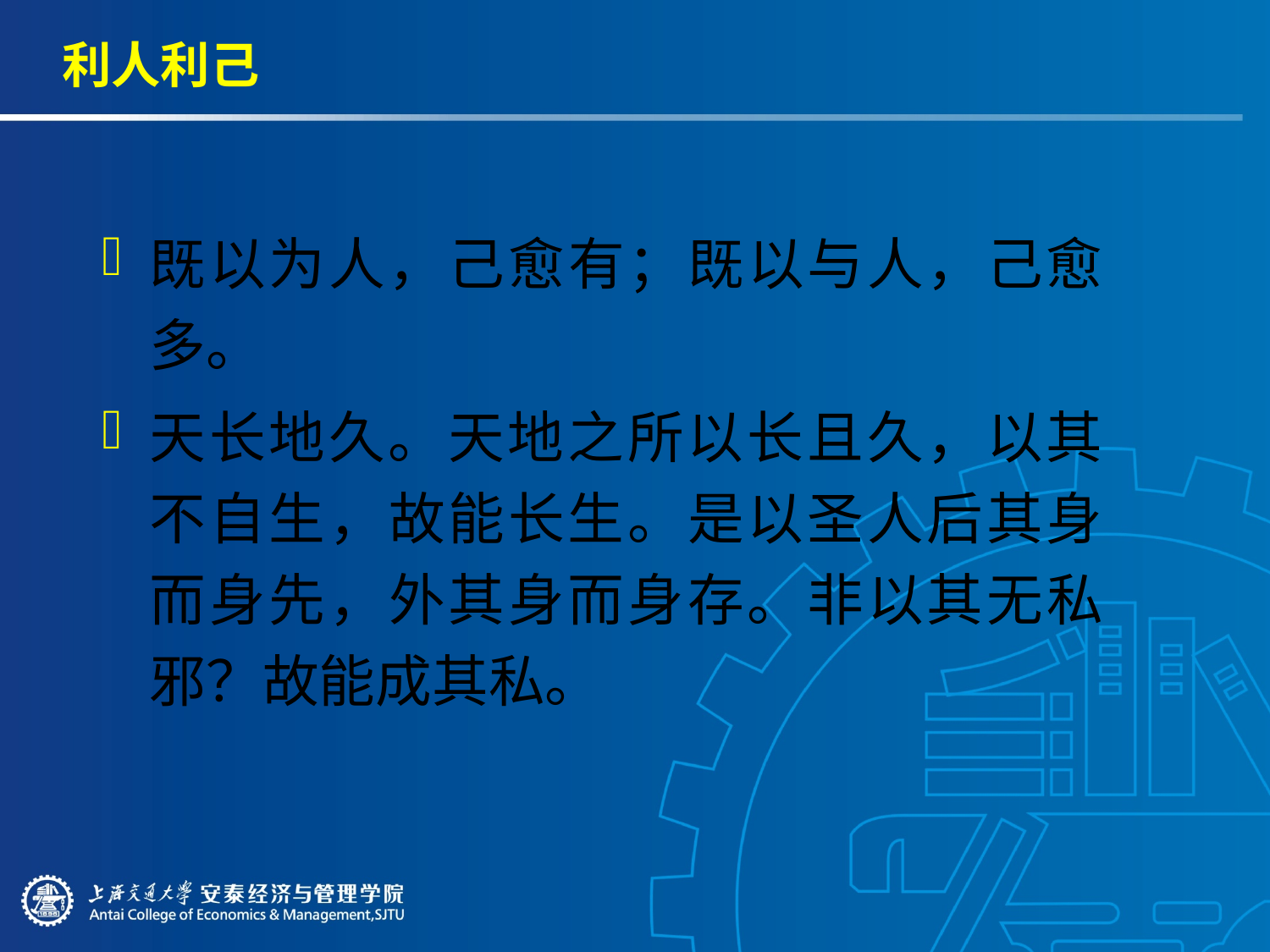

# 利人利己
既以为人，己愈有；既以与人，己愈多。
天长地久。天地之所以长且久，以其不自生，故能长生。是以圣人后其身而身先，外其身而身存。非以其无私邪？故能成其私。